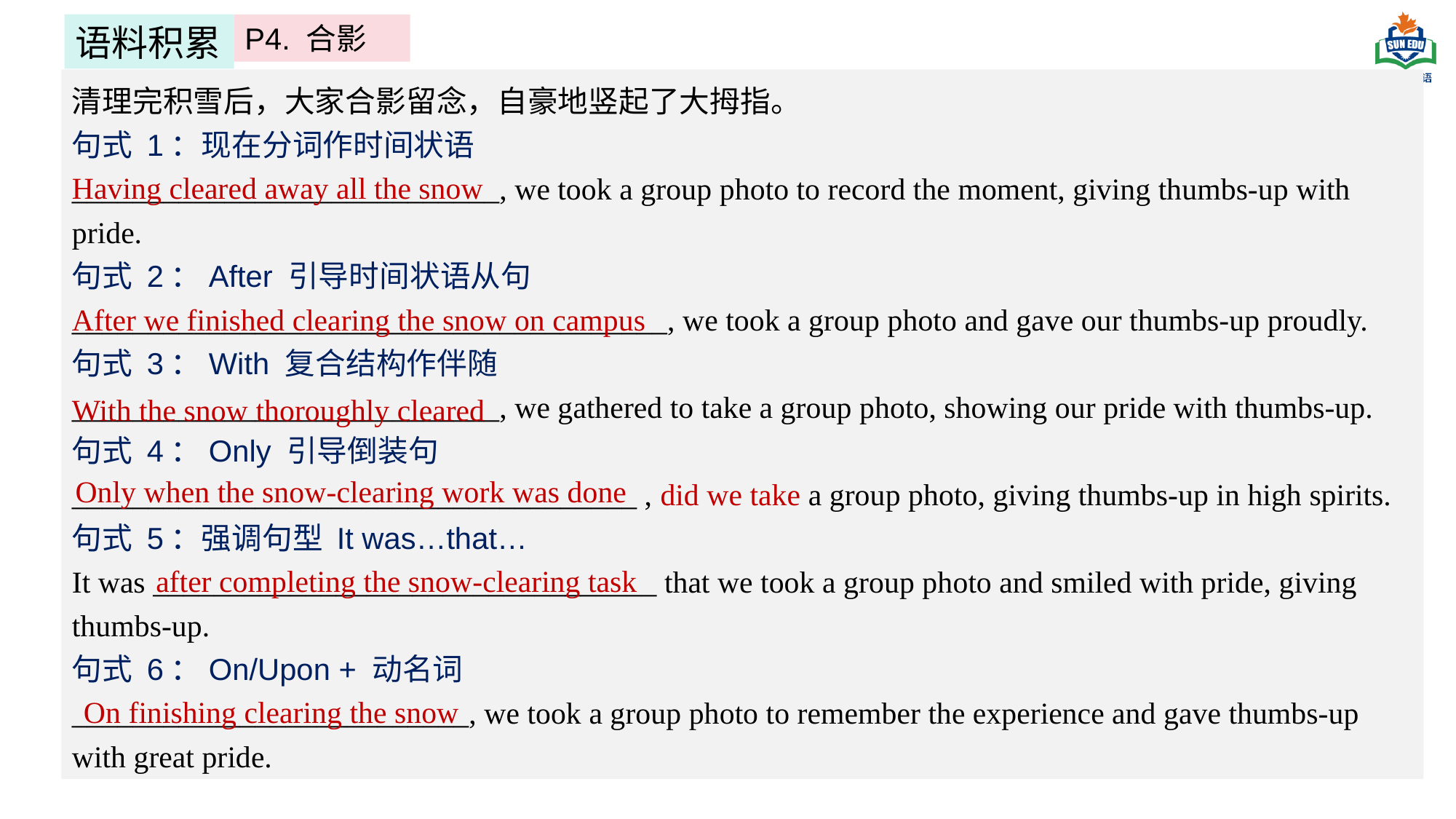

语料积累
P4. 合影
清理完积雪后，大家合影留念，自豪地竖起了大拇指。
句式 1：现在分词作时间状语
____________________________, we took a group photo to record the moment, giving thumbs-up with pride.
句式 2：After 引导时间状语从句
_______________________________________, we took a group photo and gave our thumbs-up proudly.
句式 3：With 复合结构作伴随
____________________________, we gathered to take a group photo, showing our pride with thumbs-up.
句式 4：Only 引导倒装句
_____________________________________ , did we take a group photo, giving thumbs-up in high spirits.
句式 5：强调句型 It was…that…
It was _________________________________ that we took a group photo and smiled with pride, giving thumbs-up.
句式 6：On/Upon + 动名词
__________________________, we took a group photo to remember the experience and gave thumbs-up with great pride.
Having cleared away all the snow
After we finished clearing the snow on campus
With the snow thoroughly cleared
Only when the snow-clearing work was done
after completing the snow-clearing task
On finishing clearing the snow